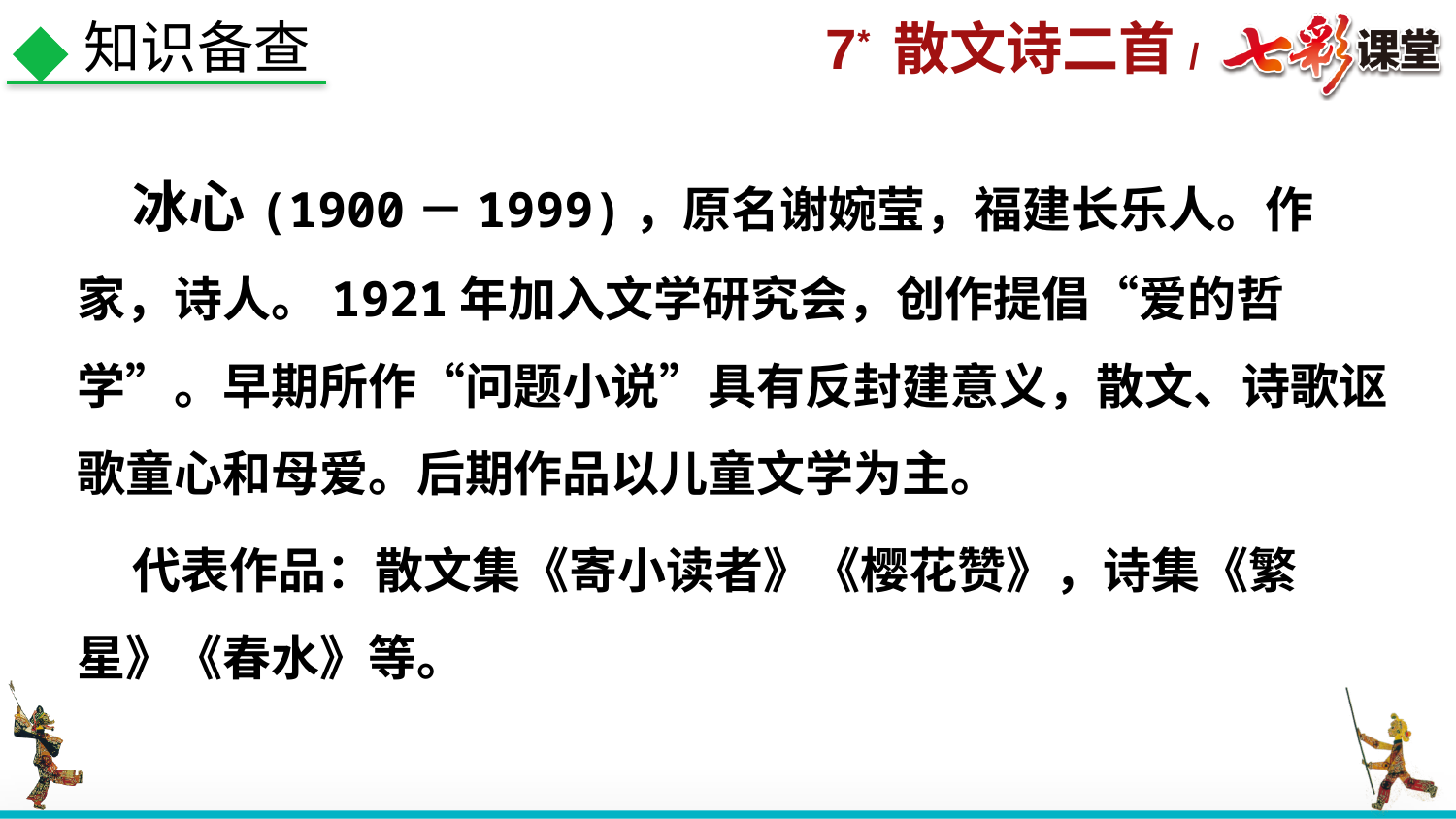

知识备查

    冰心(1900－1999)，原名谢婉莹，福建长乐人。作家，诗人。1921年加入文学研究会，创作提倡“爱的哲学”。早期所作“问题小说”具有反封建意义，散文、诗歌讴歌童心和母爱。后期作品以儿童文学为主。
    代表作品：散文集《寄小读者》《樱花赞》，诗集《繁星》《春水》等。